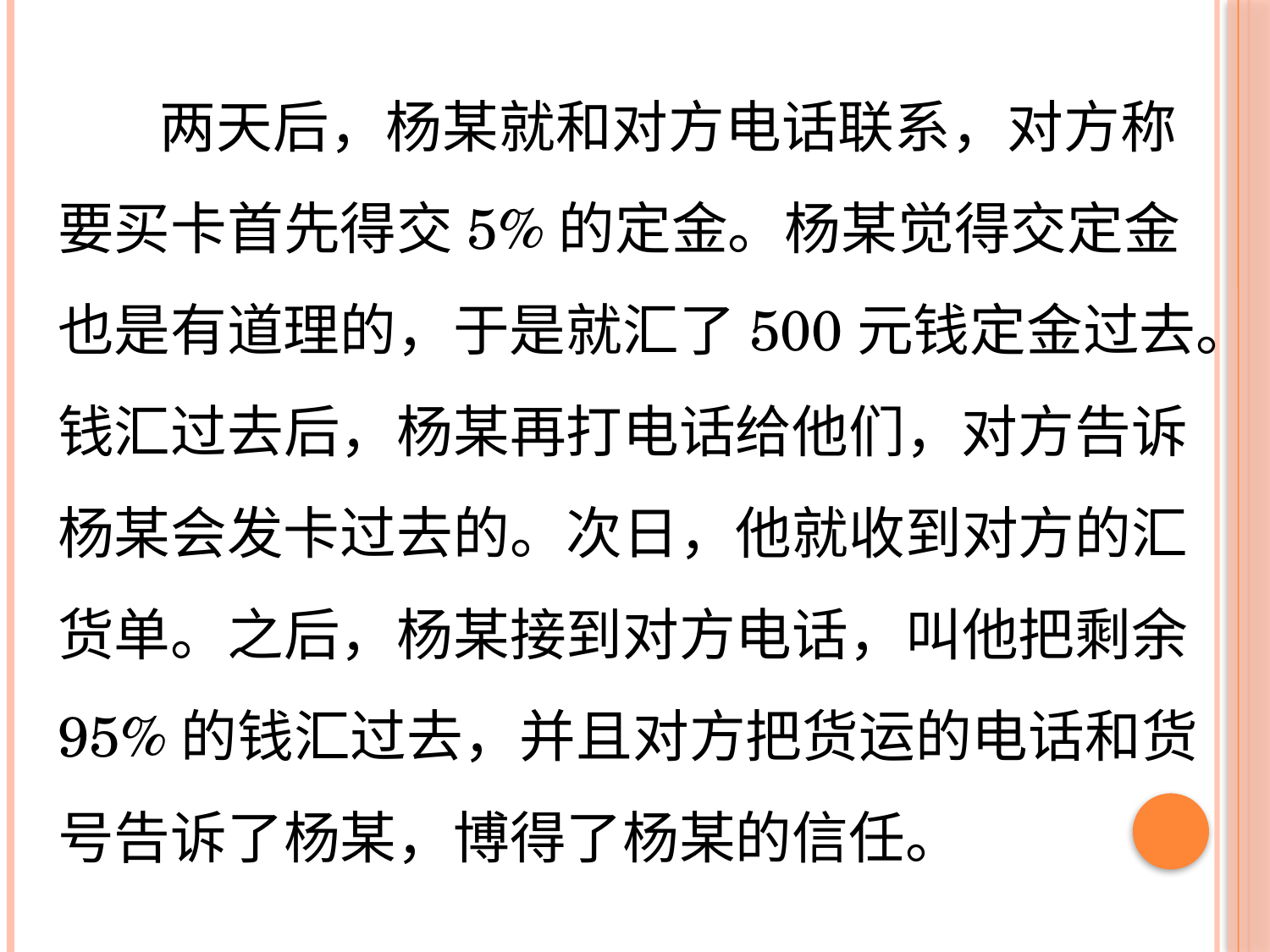

两天后，杨某就和对方电话联系，对方称要买卡首先得交5%的定金。杨某觉得交定金也是有道理的，于是就汇了500元钱定金过去。钱汇过去后，杨某再打电话给他们，对方告诉杨某会发卡过去的。次日，他就收到对方的汇货单。之后，杨某接到对方电话，叫他把剩余95%的钱汇过去，并且对方把货运的电话和货号告诉了杨某，博得了杨某的信任。